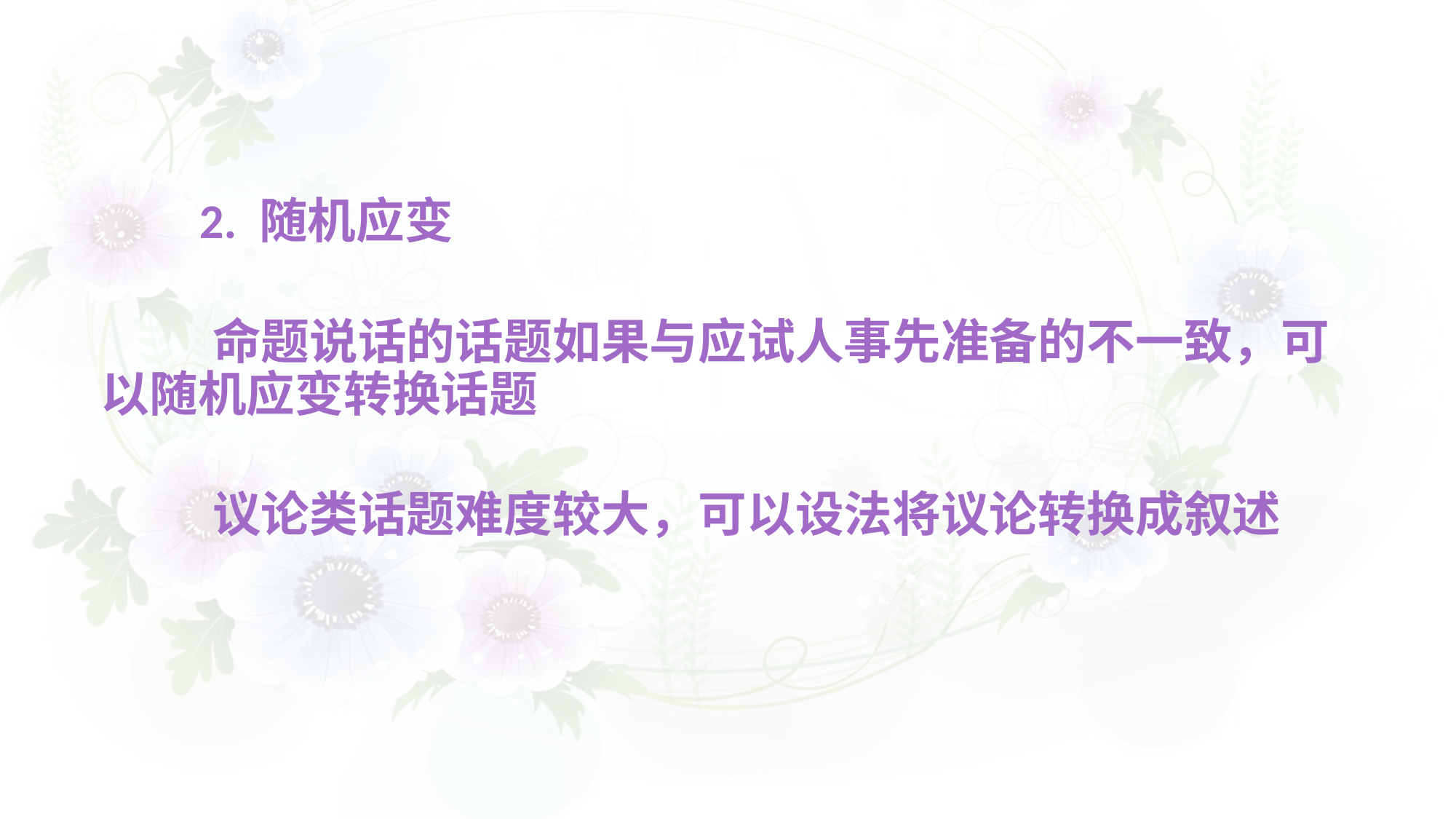

2. 随机应变

         命题说话的话题如果与应试人事先准备的不一致，可以随机应变转换话题

         议论类话题难度较大，可以设法将议论转换成叙述